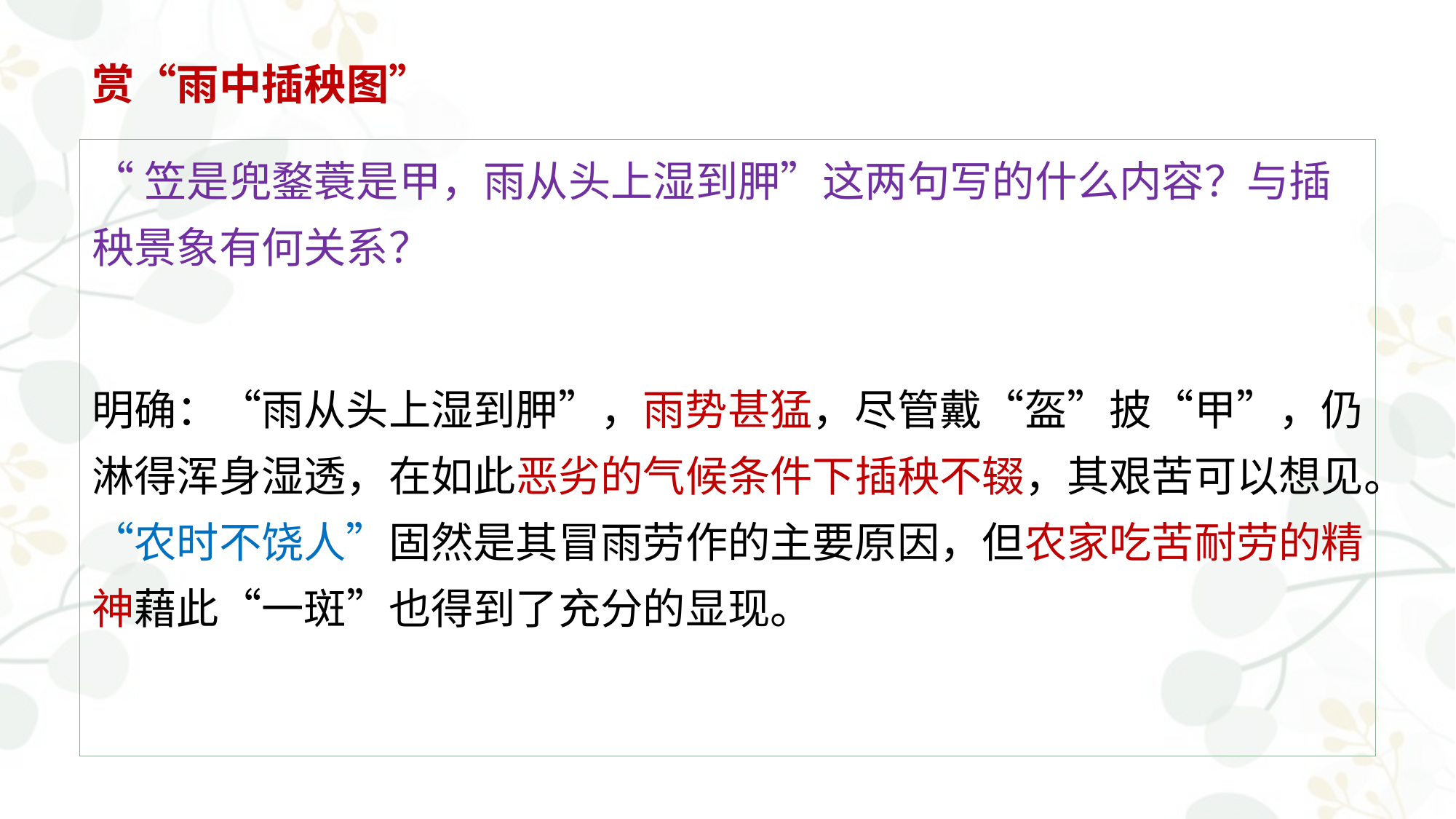

# 赏“雨中插秧图”
“笠是兜鍪蓑是甲，雨从头上湿到胛”这两句写的什么内容？与插秧景象有何关系？

明确：“雨从头上湿到胛”，雨势甚猛，尽管戴“盔”披“甲”，仍淋得浑身湿透，在如此恶劣的气候条件下插秧不辍，其艰苦可以想见。“农时不饶人”固然是其冒雨劳作的主要原因，但农家吃苦耐劳的精神藉此“一斑”也得到了充分的显现。